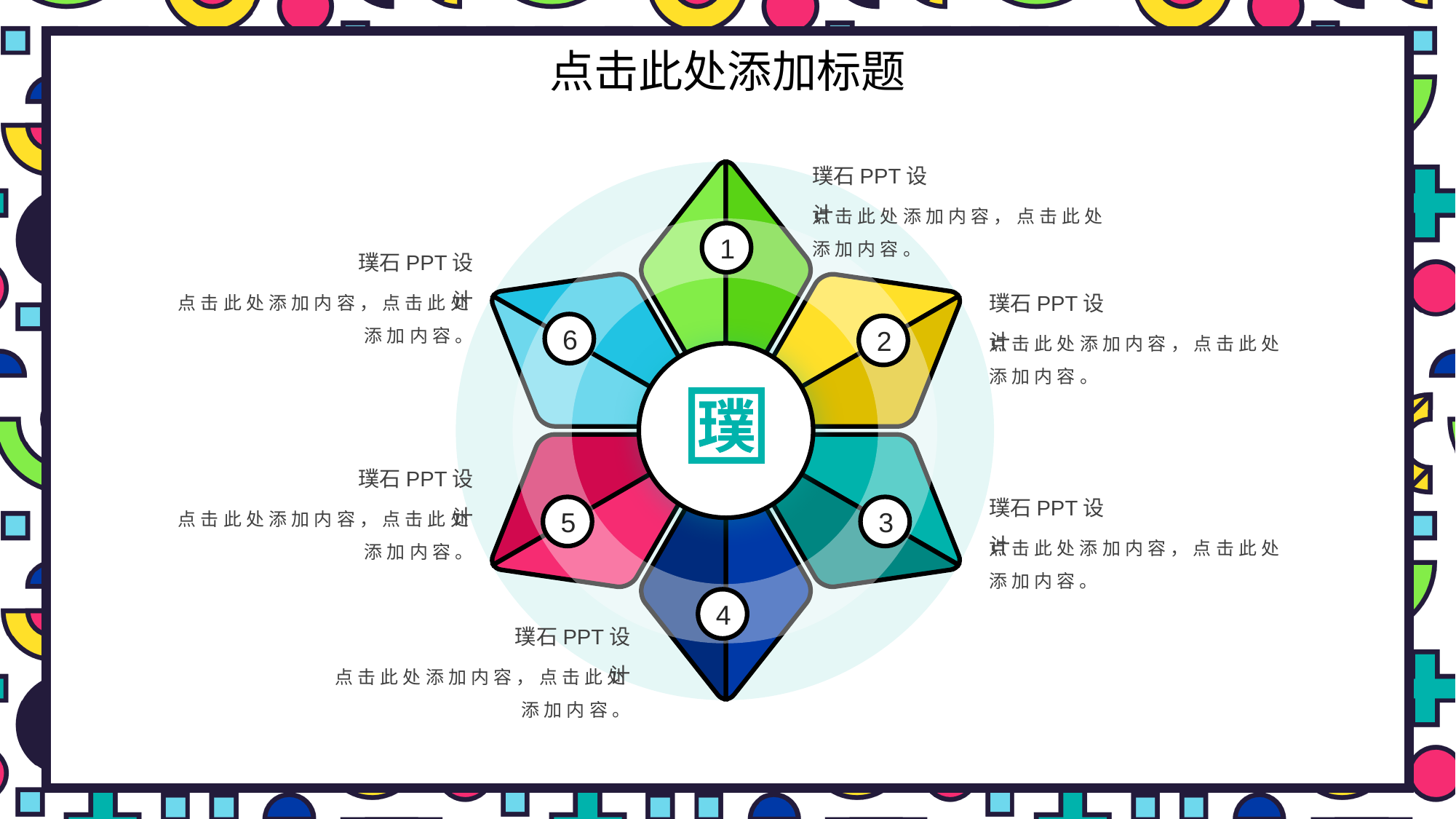

# 点击此处添加标题
璞石PPT设计

点击此处添加内容，点击此处添加内容。

1
璞石PPT设计
璞石PPT设计
点击此处添加内容，点击此处添加内容。
6
2
点击此处添加内容，点击此处添加内容。

璞石PPT设计
璞石PPT设计
点击此处添加内容，点击此处添加内容。
5
3
点击此处添加内容，点击此处添加内容。
4
璞石PPT设计
点击此处添加内容，点击此处添加内容。